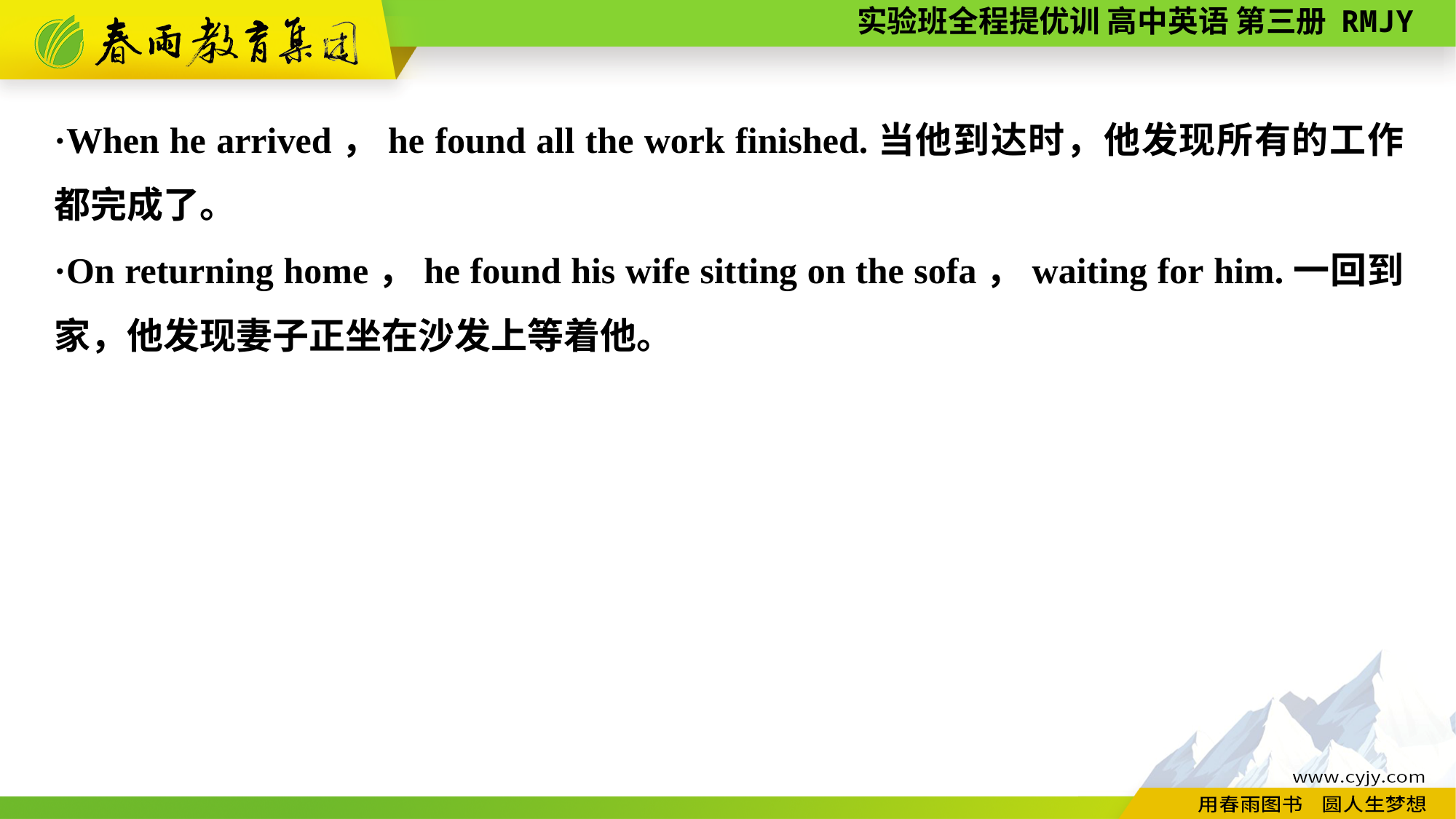

·When he arrived，he found all the work finished.当他到达时，他发现所有的工作都完成了。
·On returning home，he found his wife sitting on the sofa，waiting for him.一回到家，他发现妻子正坐在沙发上等着他。